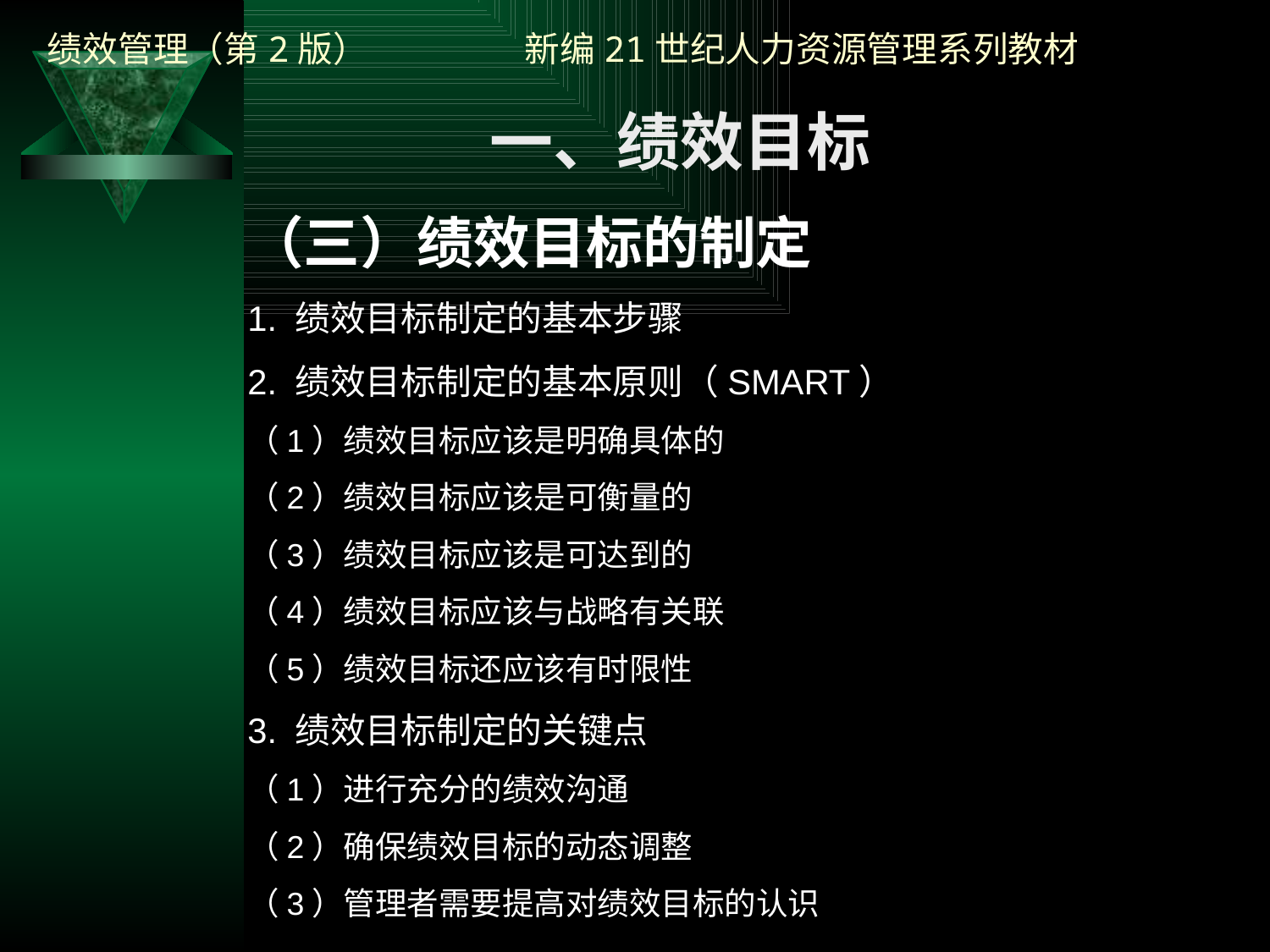

一、绩效目标
（三）绩效目标的制定
1. 绩效目标制定的基本步骤
2. 绩效目标制定的基本原则（SMART）
（1）绩效目标应该是明确具体的
（2）绩效目标应该是可衡量的
（3）绩效目标应该是可达到的
（4）绩效目标应该与战略有关联
（5）绩效目标还应该有时限性
3. 绩效目标制定的关键点
（1）进行充分的绩效沟通
（2）确保绩效目标的动态调整
（3）管理者需要提高对绩效目标的认识